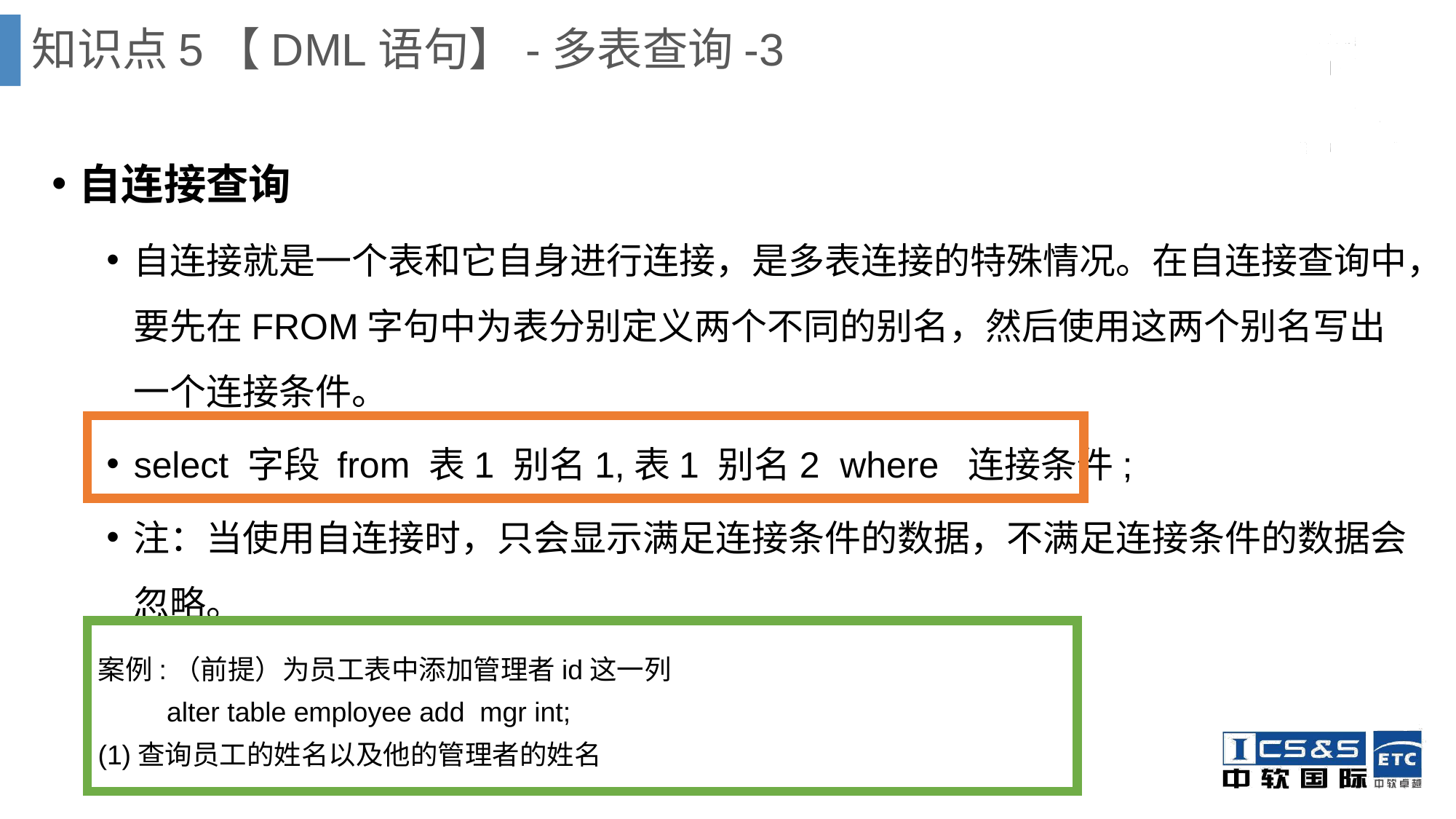

# 知识点5【DML语句】-多表查询-3
自连接查询
自连接就是一个表和它自身进行连接，是多表连接的特殊情况。在自连接查询中，要先在FROM字句中为表分别定义两个不同的别名，然后使用这两个别名写出一个连接条件。
select 字段 from 表1 别名1,表1 别名2  where  连接条件;
注：当使用自连接时，只会显示满足连接条件的数据，不满足连接条件的数据会忽略。

案例:（前提）为员工表中添加管理者id这一列
         alter table employee add  mgr int;
(1)查询员工的姓名以及他的管理者的姓名